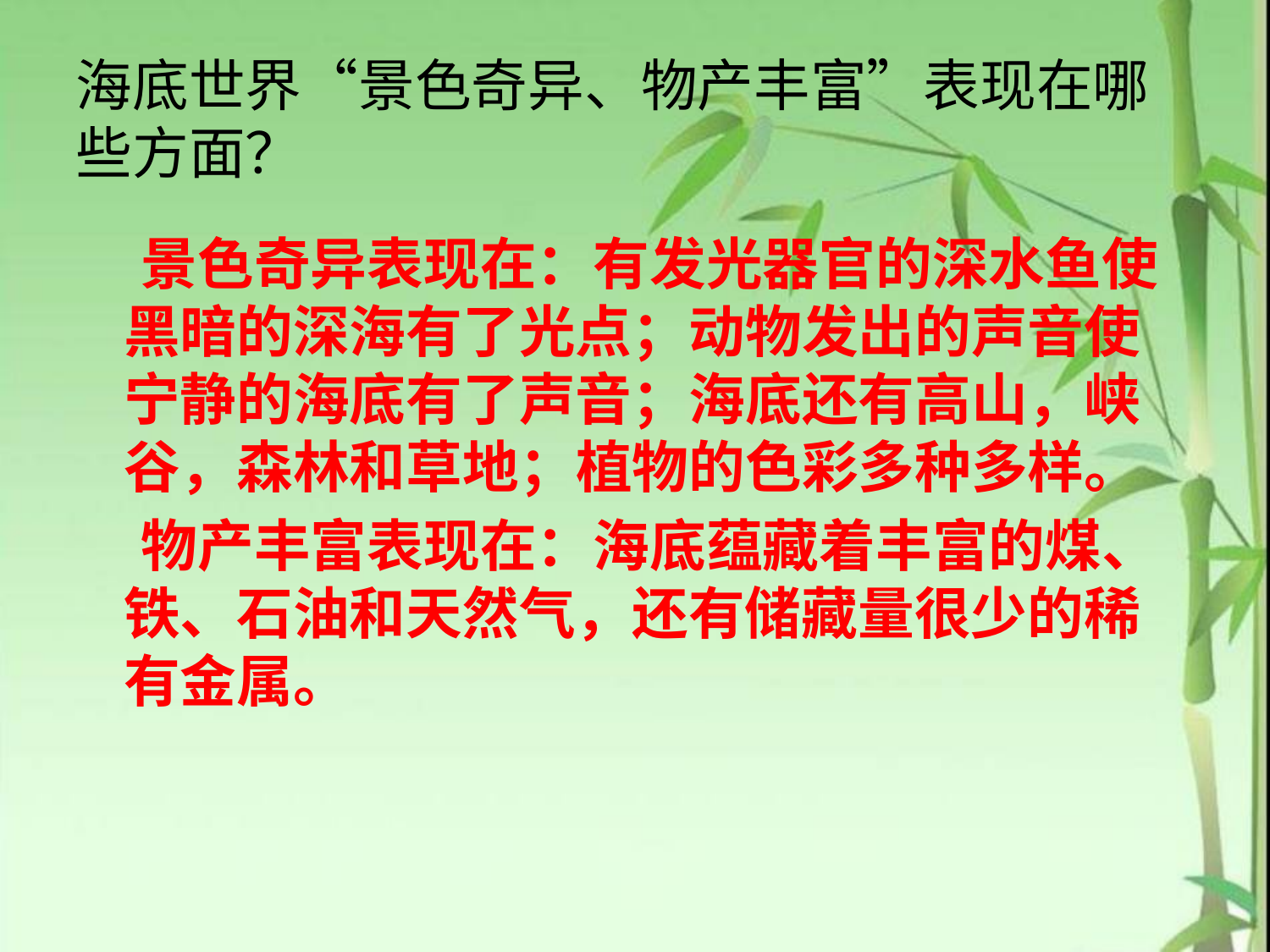

# 海底世界“景色奇异、物产丰富”表现在哪些方面？
    景色奇异表现在：有发光器官的深水鱼使黑暗的深海有了光点；动物发出的声音使宁静的海底有了声音；海底还有高山，峡谷，森林和草地；植物的色彩多种多样。
    物产丰富表现在：海底蕴藏着丰富的煤、铁、石油和天然气，还有储藏量很少的稀有金属。